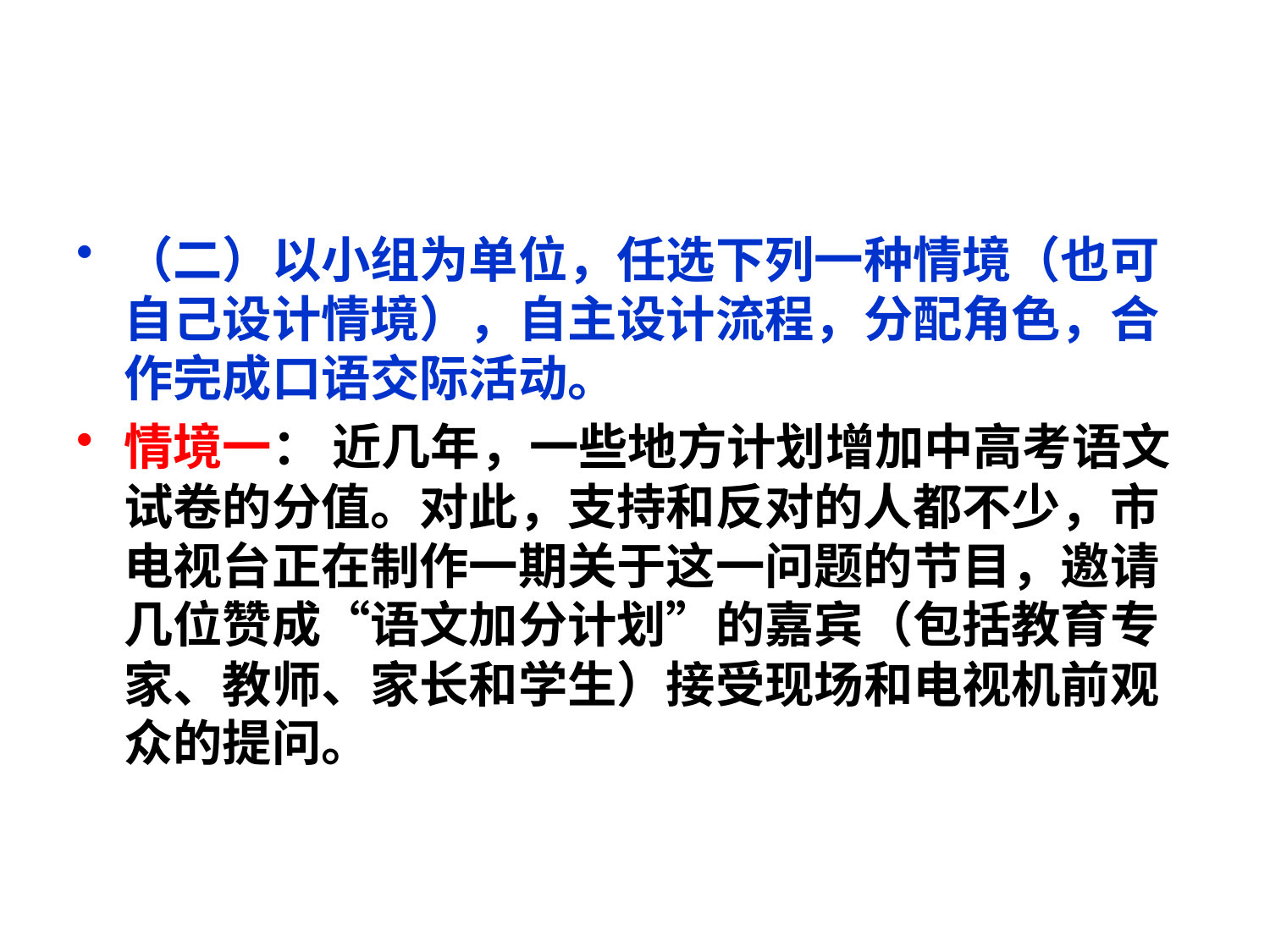

#
（二）以小组为单位，任选下列一种情境（也可自己设计情境），自主设计流程，分配角色，合作完成口语交际活动。
情境一： 近几年，一些地方计划增加中高考语文试卷的分值。对此，支持和反对的人都不少，市电视台正在制作一期关于这一问题的节目，邀请几位赞成“语文加分计划”的嘉宾（包括教育专家、教师、家长和学生）接受现场和电视机前观众的提问。